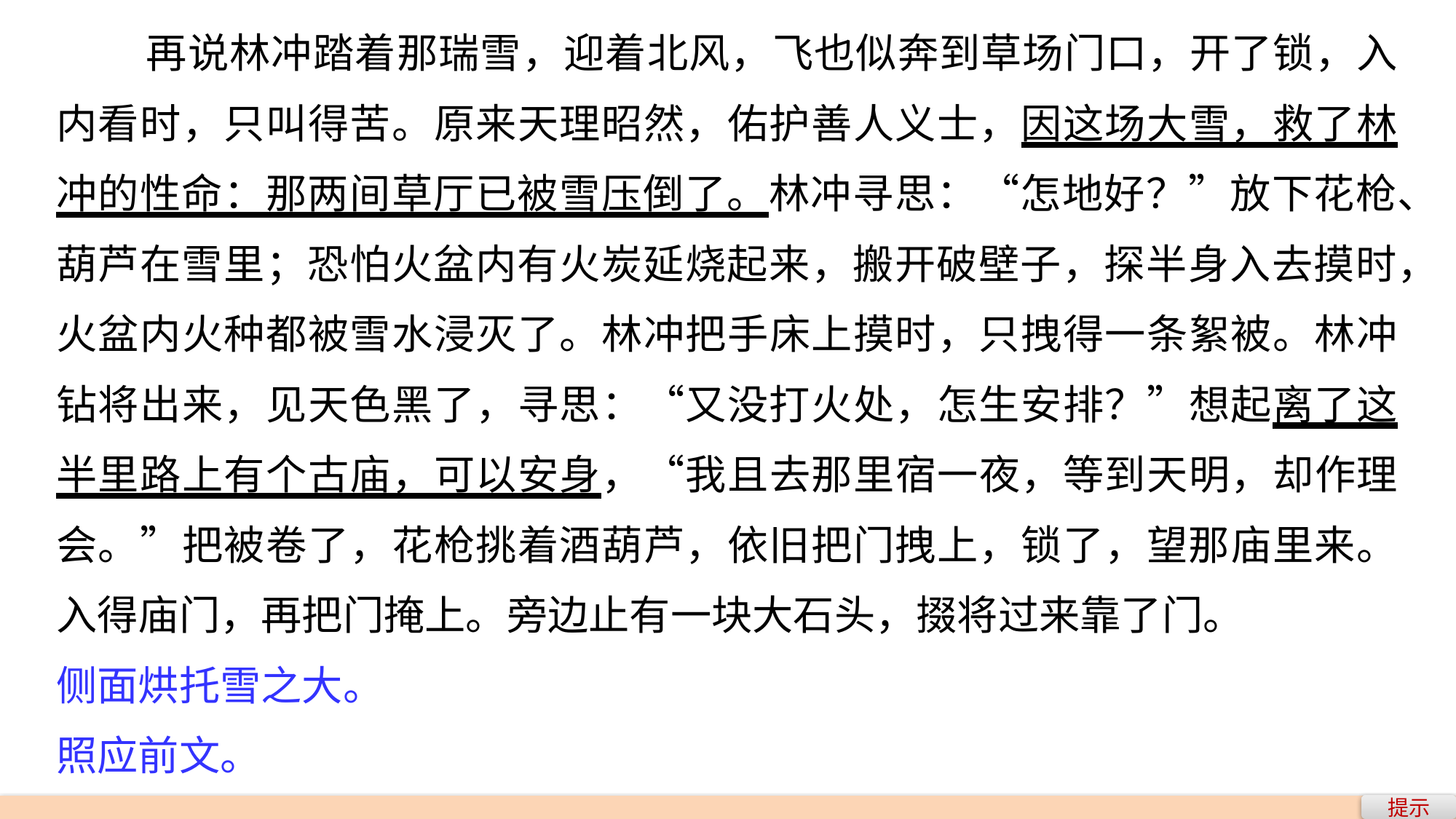

再说林冲踏着那瑞雪，迎着北风，飞也似奔到草场门口，开了锁，入内看时，只叫得苦。原来天理昭然，佑护善人义士，因这场大雪，救了林冲的性命：那两间草厅已被雪压倒了。林冲寻思：“怎地好？”放下花枪、葫芦在雪里；恐怕火盆内有火炭延烧起来，搬开破壁子，探半身入去摸时，火盆内火种都被雪水浸灭了。林冲把手床上摸时，只拽得一条絮被。林冲钻将出来，见天色黑了，寻思：“又没打火处，怎生安排？”想起离了这半里路上有个古庙，可以安身，“我且去那里宿一夜，等到天明，却作理会。”把被卷了，花枪挑着酒葫芦，依旧把门拽上，锁了，望那庙里来。入得庙门，再把门掩上。旁边止有一块大石头，掇将过来靠了门。
侧面烘托雪之大。
照应前文。
提示